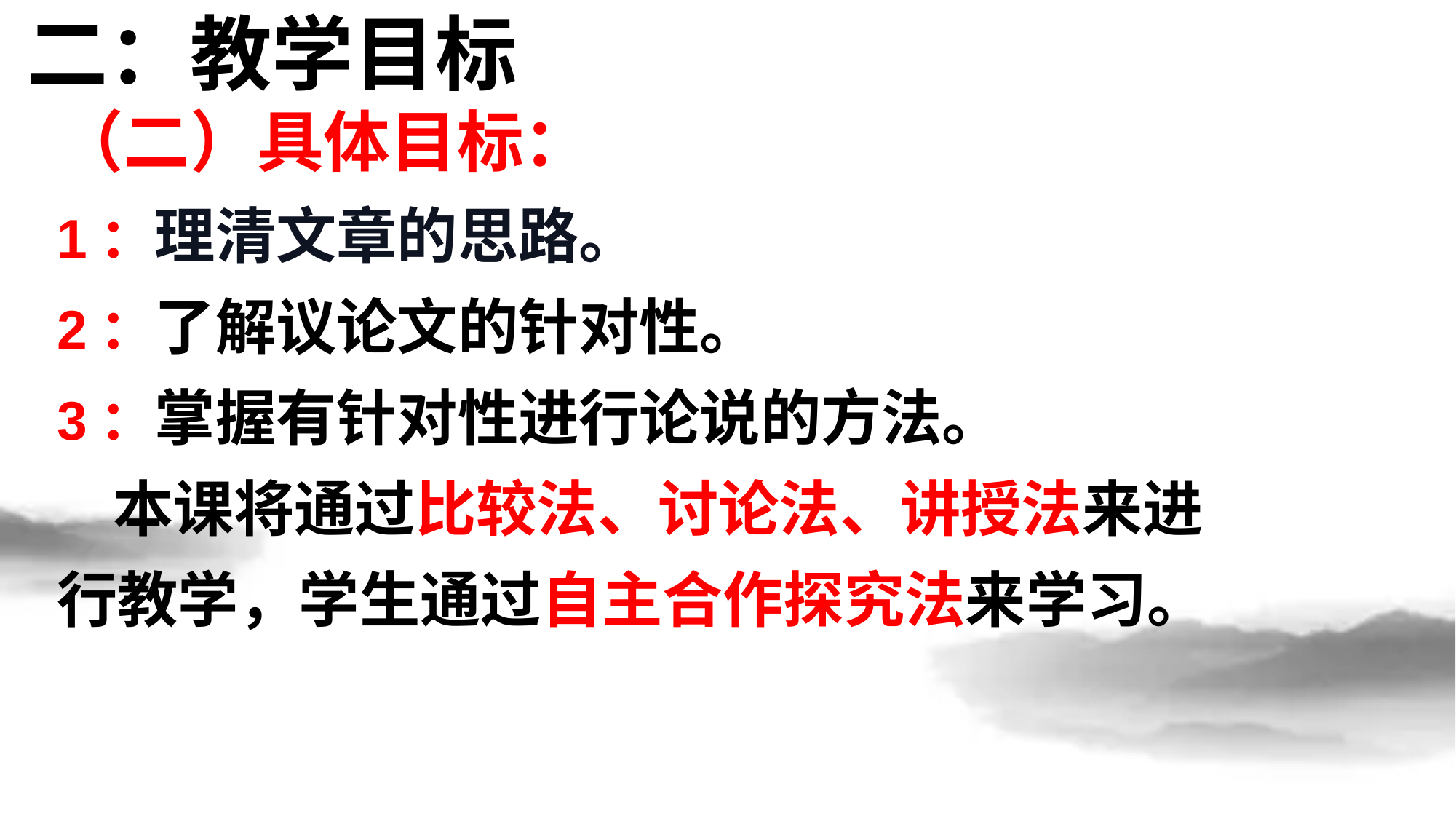

二：教学目标

#
（二）具体目标：
1：理清文章的思路。
2：了解议论文的针对性。
3：掌握有针对性进行论说的方法。
   本课将通过比较法、讨论法、讲授法来进行教学，学生通过自主合作探究法来学习。